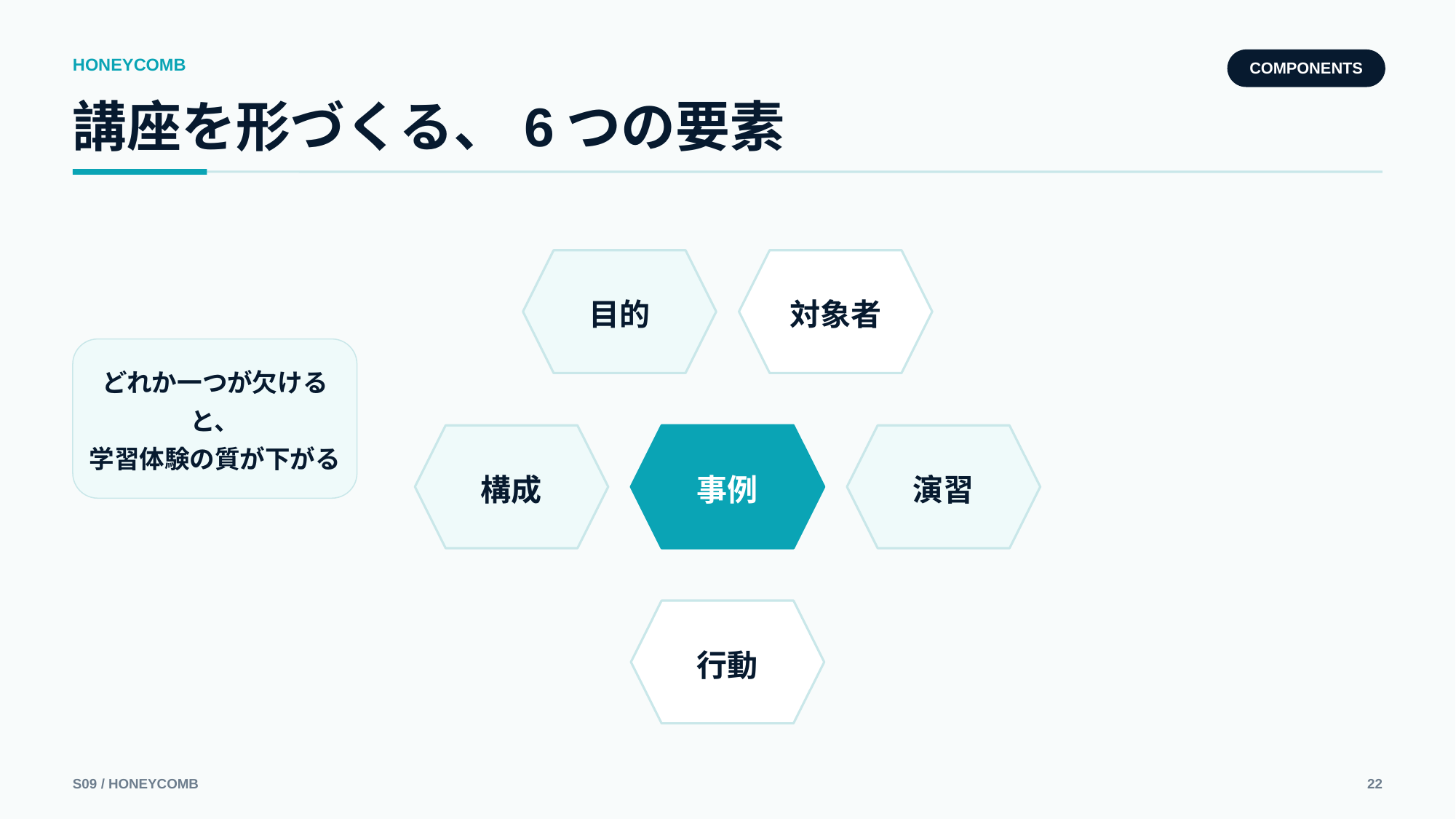

HONEYCOMB
COMPONENTS
講座を形づくる、6つの要素

目的
対象者
どれか一つが欠けると、
学習体験の質が下がる
構成
事例
演習
行動
S09 / HONEYCOMB
22